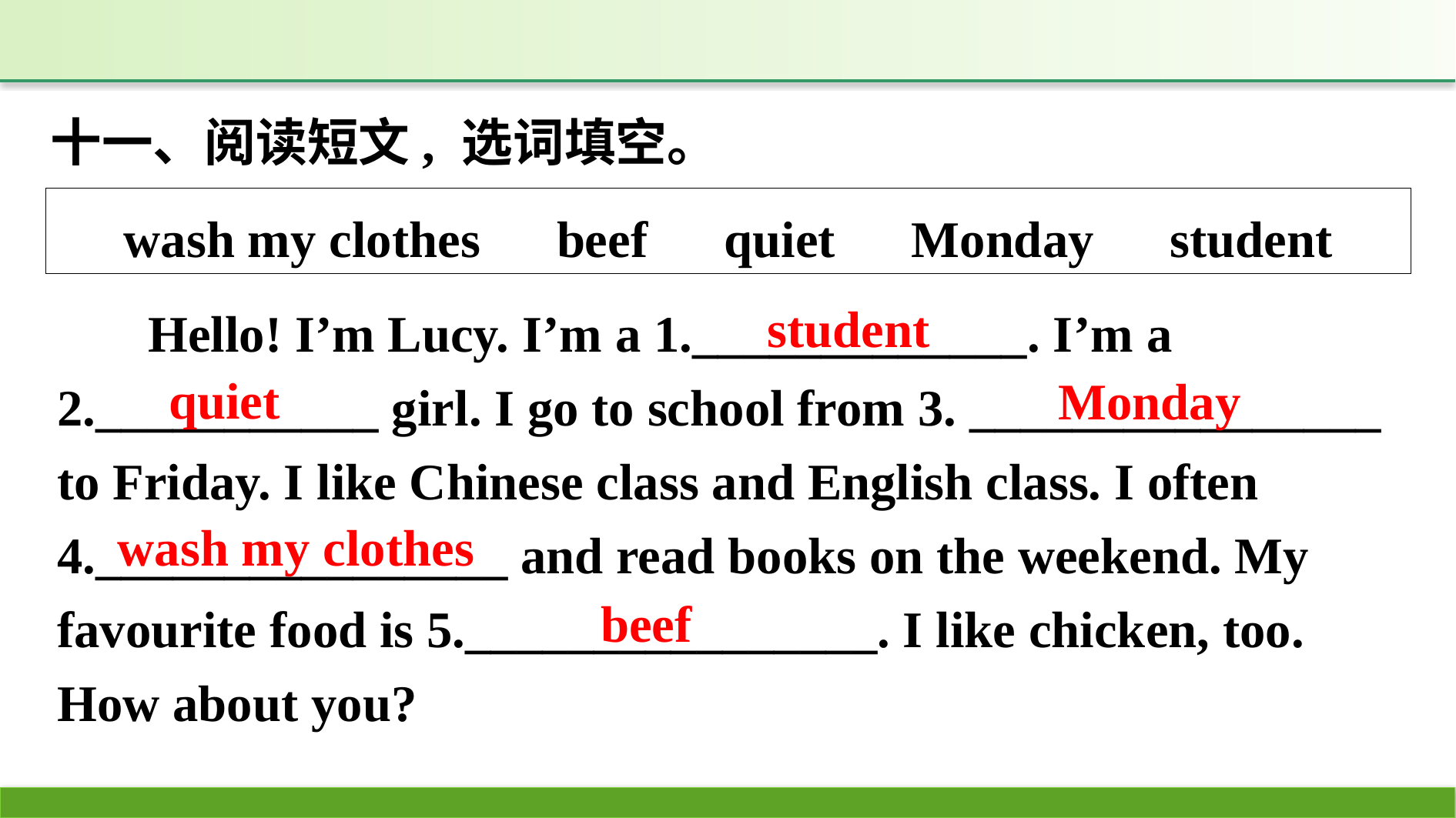

十一、阅读短文, 选词填空。
wash my clothes　beef　quiet　Monday　student
Hello! I’m Lucy. I’m a 1._____________. I’m a 2.___________ girl. I go to school from 3. ________________ to Friday. I like Chinese class and English class. I often 4.________________ and read books on the weekend. My favourite food is 5.________________. I like chicken, too. How about you?
student
quiet
Monday
wash my clothes
beef